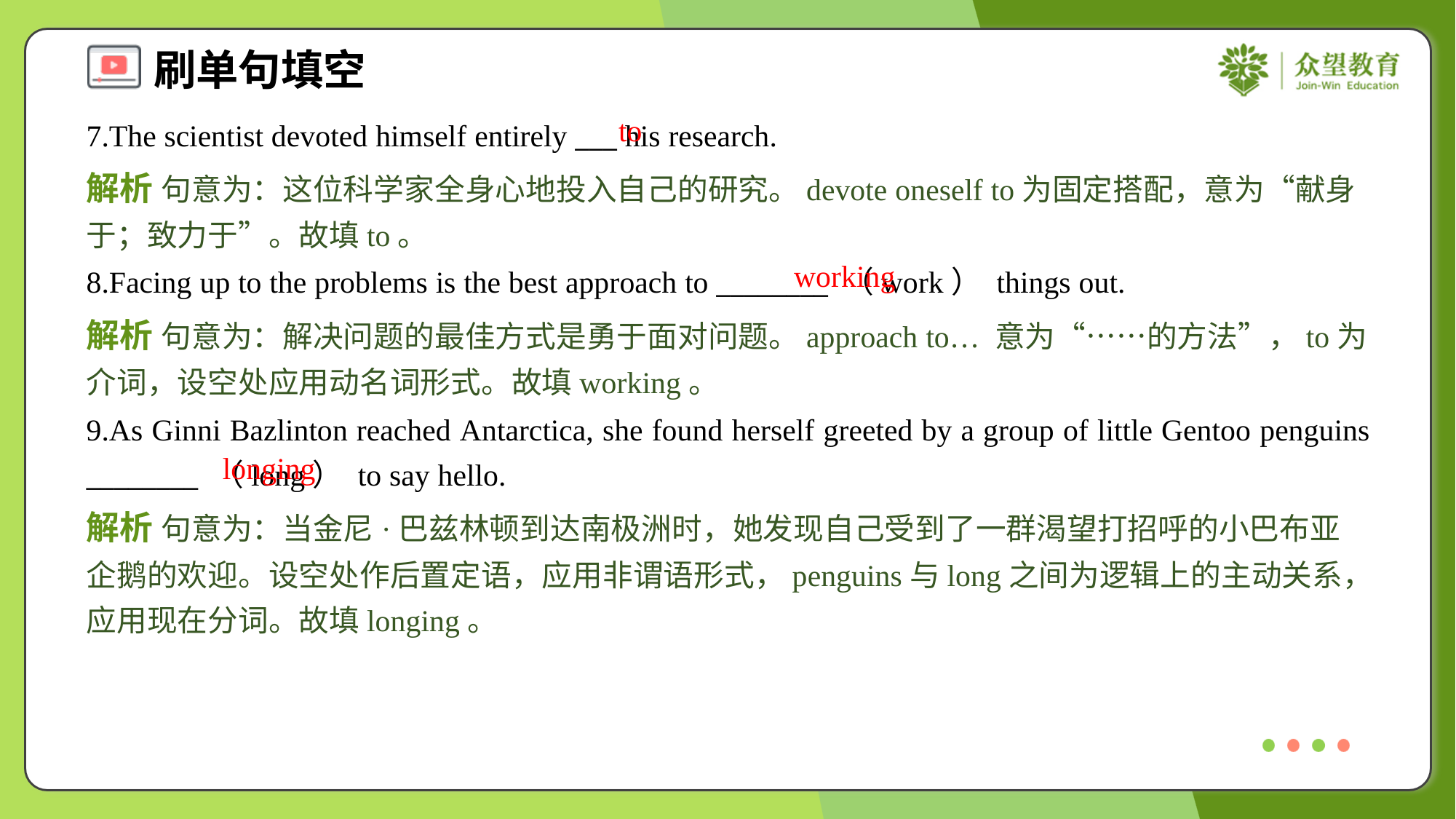

to
7.The scientist devoted himself entirely ___ his research.
解析 句意为：这位科学家全身心地投入自己的研究。devote oneself to为固定搭配，意为“献身于；致力于”。故填to。
working
8.Facing up to the problems is the best approach to ________ （work） things out.
解析 句意为：解决问题的最佳方式是勇于面对问题。approach to… 意为“……的方法”，to为介词，设空处应用动名词形式。故填working。
9.As Ginni Bazlinton reached Antarctica, she found herself greeted by a group of little Gentoo penguins ________ （long） to say hello.
longing
解析 句意为：当金尼·巴兹林顿到达南极洲时，她发现自己受到了一群渴望打招呼的小巴布亚企鹅的欢迎。设空处作后置定语，应用非谓语形式，penguins与long之间为逻辑上的主动关系，应用现在分词。故填longing。